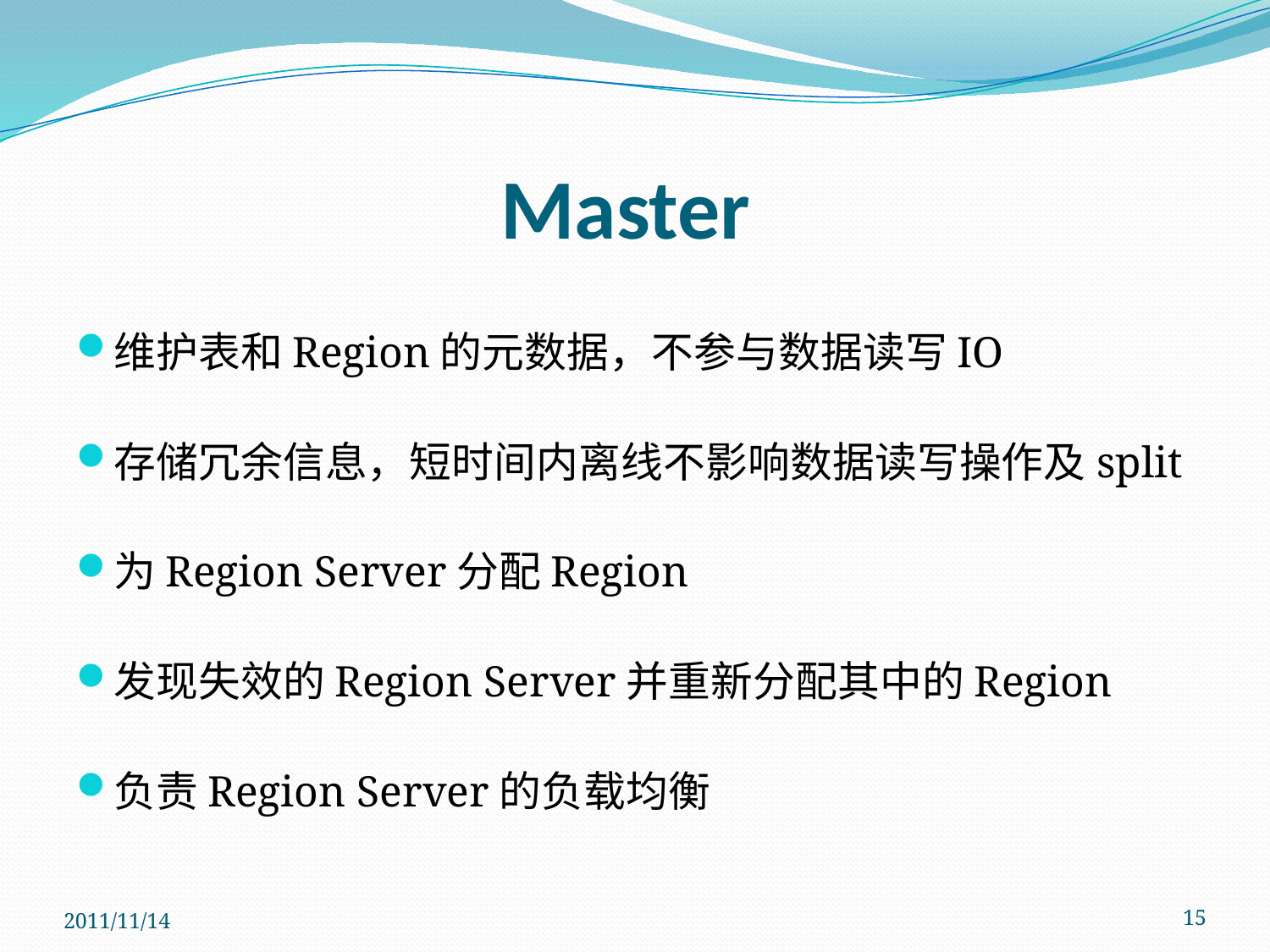

# Master
维护表和Region的元数据，不参与数据读写IO
存储冗余信息，短时间内离线不影响数据读写操作及split
为Region Server分配Region
发现失效的Region Server并重新分配其中的Region
负责Region Server的负载均衡
2011/11/14
15